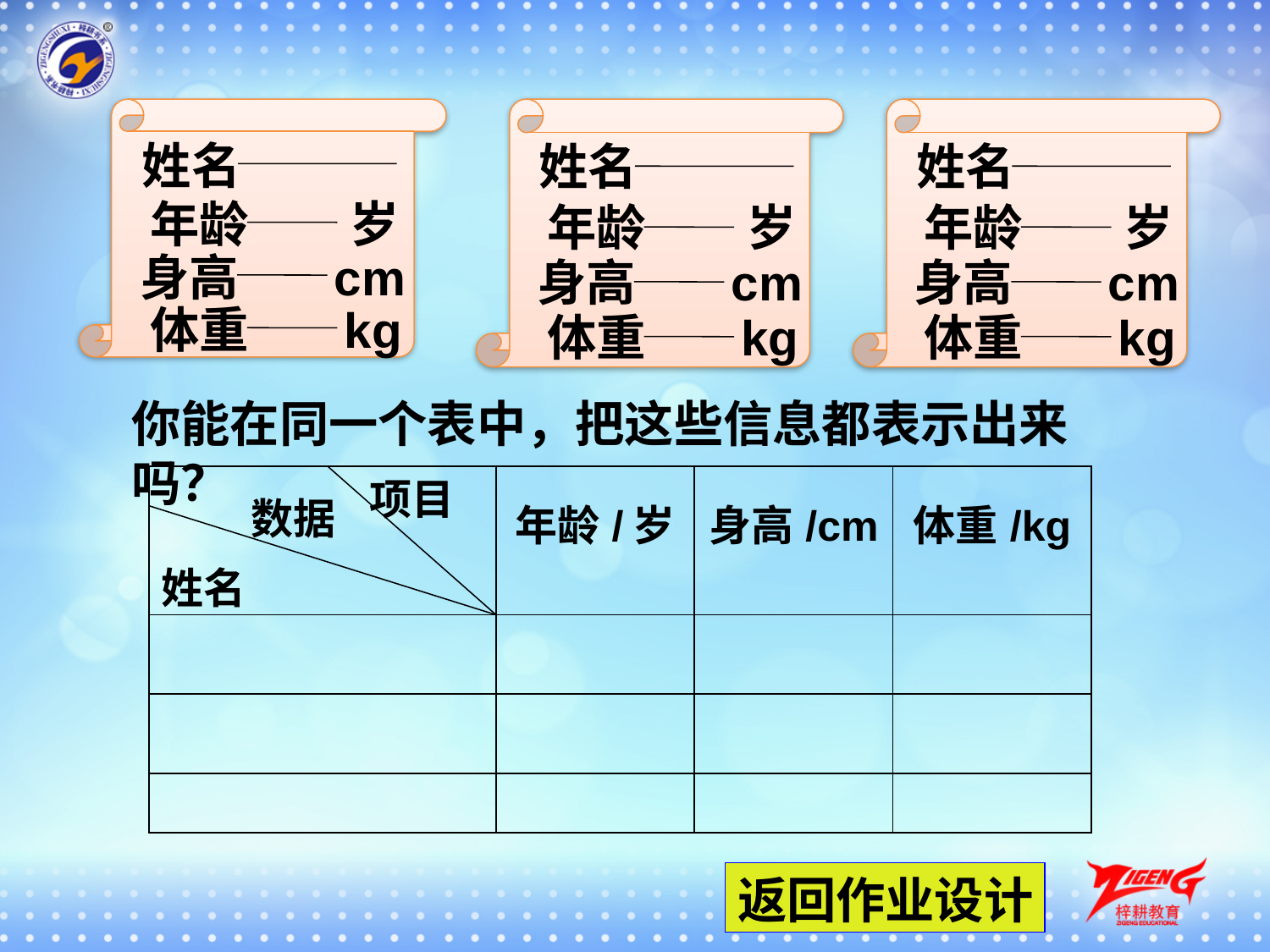

姓名
 年龄
岁
 身高
cm
 体重
kg

姓名
 年龄
岁
 身高
cm
 体重
kg

姓名
 年龄
岁
 身高
cm
 体重
kg
你能在同一个表中，把这些信息都表示出来吗？
|  | 年龄/岁 | 身高/cm | 体重/kg |
| --- | --- | --- | --- |
|  |  |  |  |
|  |  |  |  |
|  |  |  |  |
项目
数据
姓名

返回作业设计